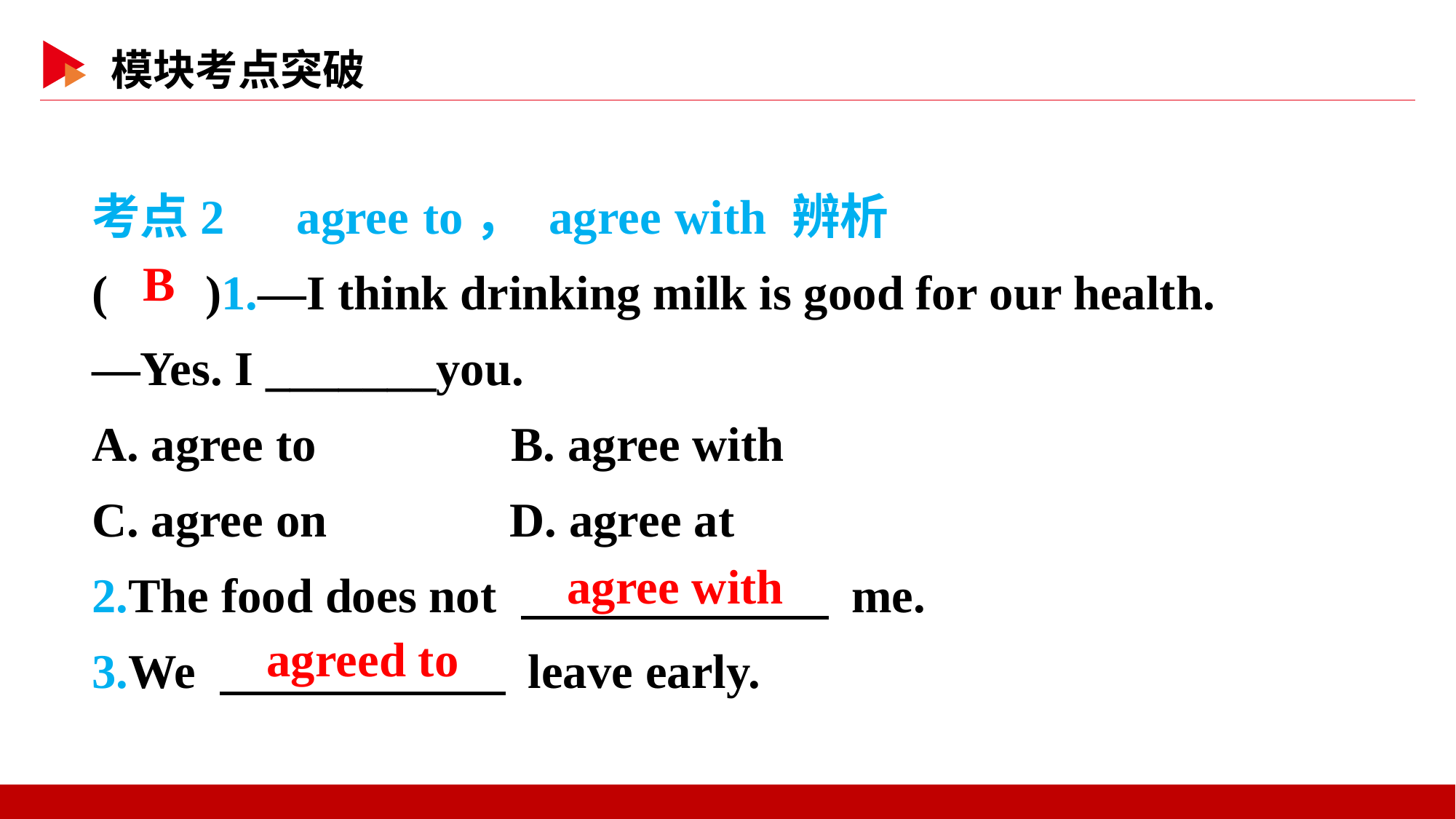

考点2　agree to， agree with 辨析
(        )1.—I think drinking milk is good for our health.
—Yes. I _______you.
A. agree to                B. agree with
C. agree on               D. agree at
2.The food does not 　                   　 me.
3.We 　                 　 leave early.
   B
　agree with
　agreed to